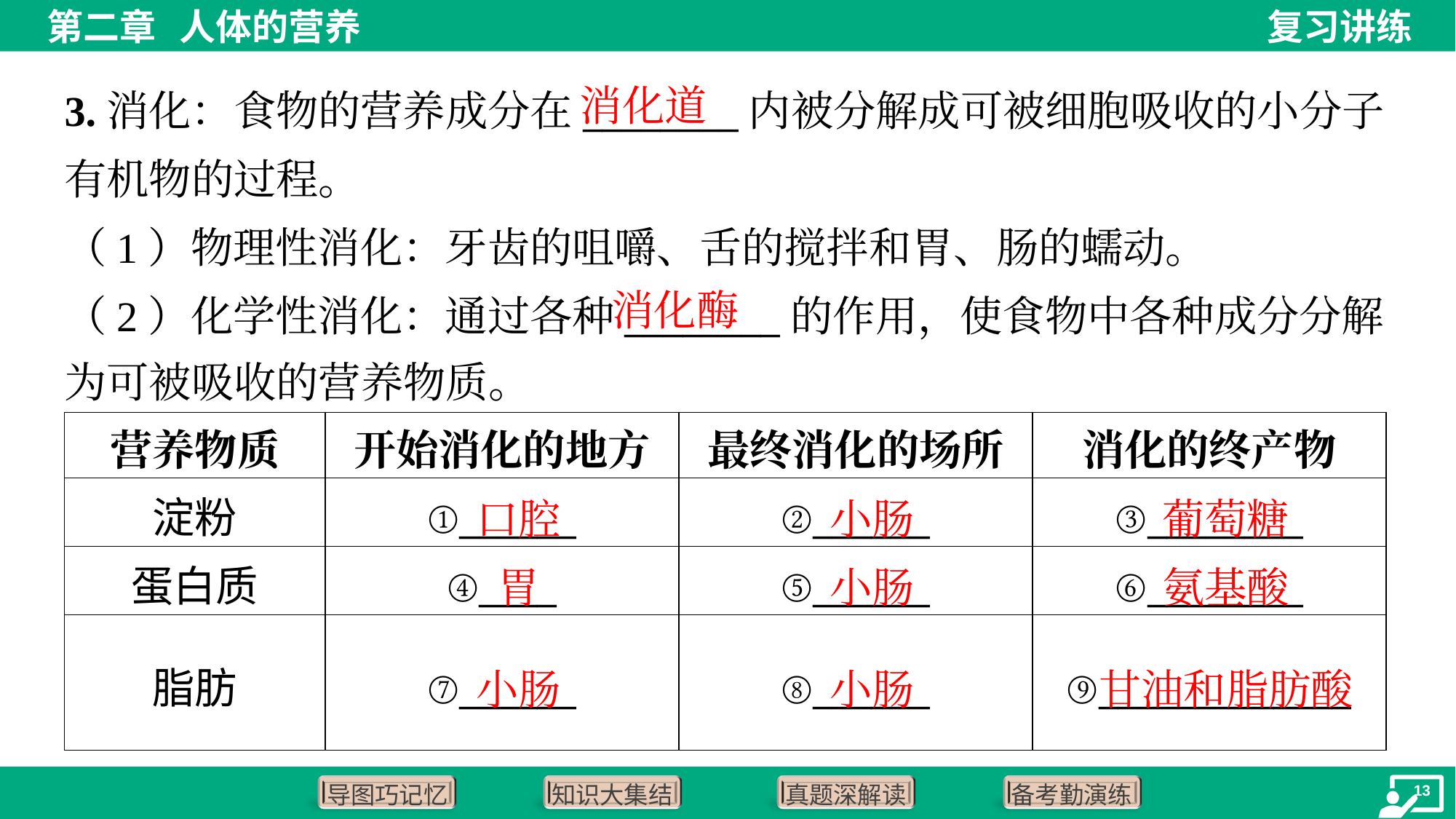

消化道
3.消化：食物的营养成分在________内被分解成可被细胞吸收的小分子
有机物的过程。
（1）物理性消化：牙齿的咀嚼、舌的搅拌和胃、肠的蠕动。
（2）化学性消化：通过各种________的作用，使食物中各种成分分解
为可被吸收的营养物质。
消化酶
| 营养物质 | 开始消化的地方 | 最终消化的场所 | 消化的终产物 |
| --- | --- | --- | --- |
| 淀粉 | ①\_\_\_\_\_\_ | ②\_\_\_\_\_\_ | ③\_\_\_\_\_\_\_\_ |
| 蛋白质 | ④\_\_\_\_ | ⑤\_\_\_\_\_\_ | ⑥\_\_\_\_\_\_\_\_ |
| 脂肪 | ⑦\_\_\_\_\_\_ | ⑧\_\_\_\_\_\_ | ⑨\_\_\_\_\_\_\_\_\_\_\_\_\_ |
口腔
小肠
葡萄糖
胃
小肠
氨基酸
小肠
小肠
甘油和脂肪酸